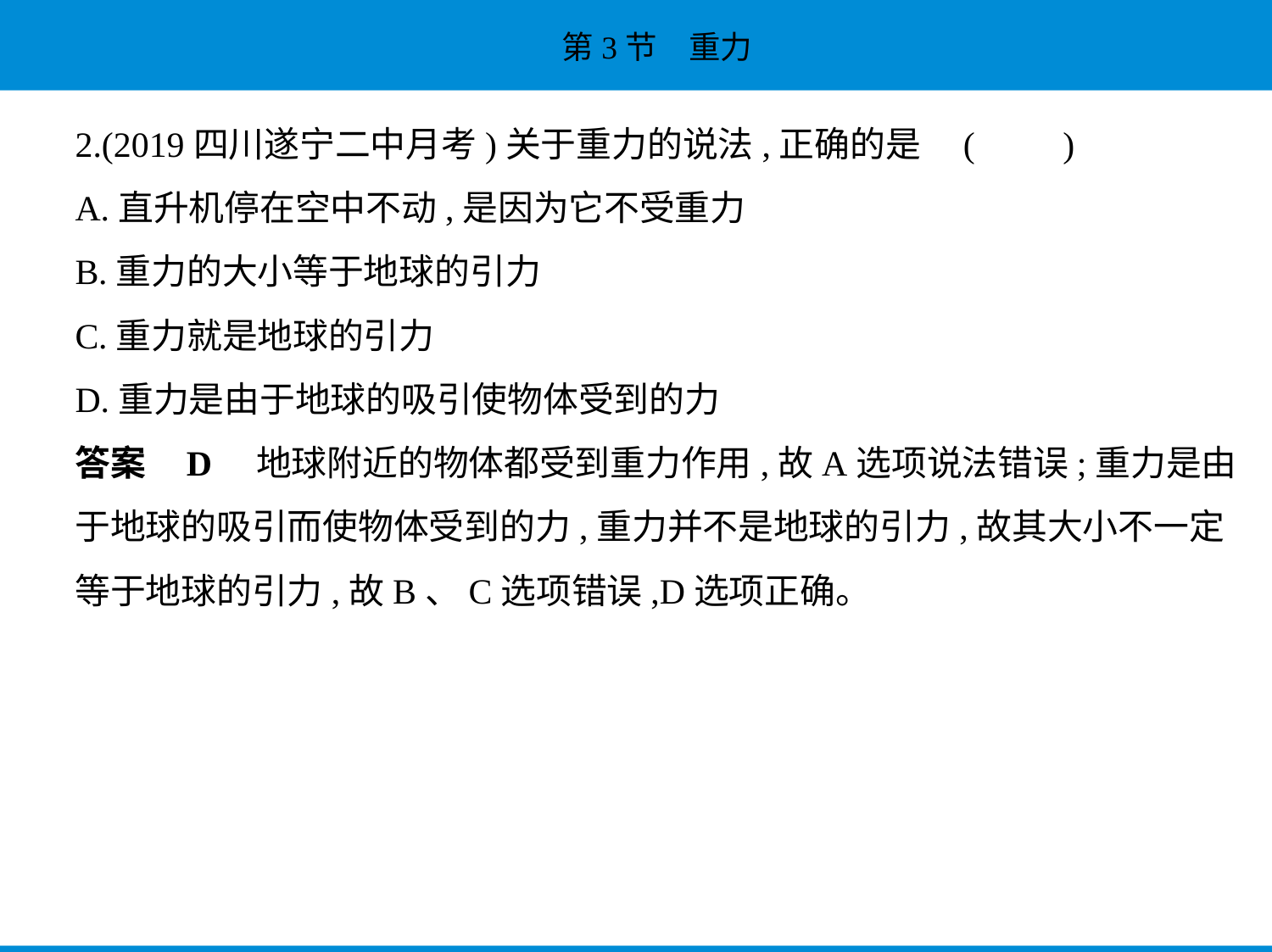

2.(2019四川遂宁二中月考)关于重力的说法,正确的是 (　　)
A.直升机停在空中不动,是因为它不受重力
B.重力的大小等于地球的引力
C.重力就是地球的引力
D.重力是由于地球的吸引使物体受到的力
答案    D    地球附近的物体都受到重力作用,故A选项说法错误;重力是由
于地球的吸引而使物体受到的力,重力并不是地球的引力,故其大小不一定
等于地球的引力,故B、C选项错误,D选项正确。